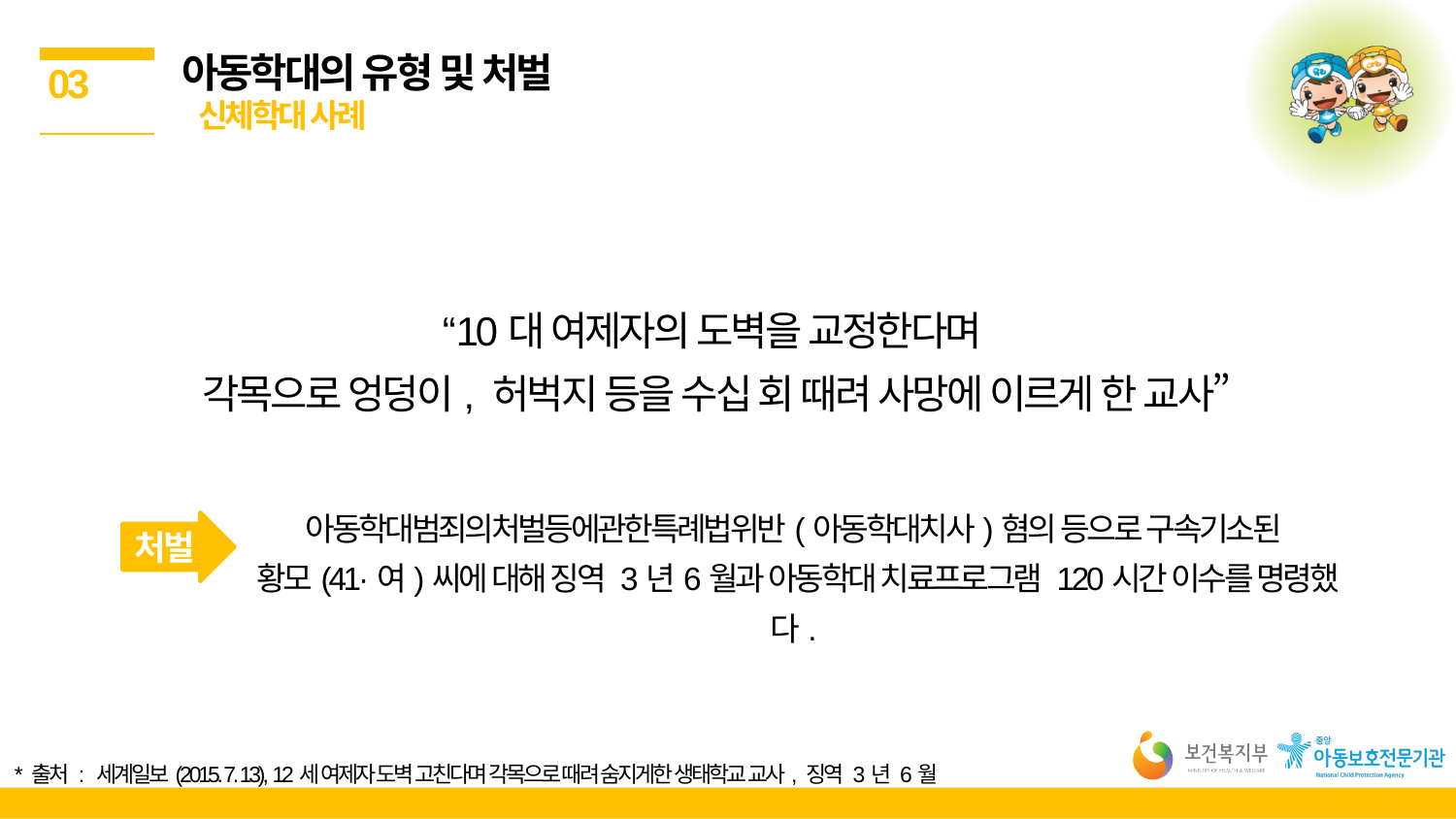

아동학대의 유형 및 처벌
 신체학대 사례
03
“10대 여제자의 도벽을 교정한다며
각목으로 엉덩이, 허벅지 등을 수십 회 때려 사망에 이르게 한 교사”
아동학대범죄의처벌등에관한특례법위반(아동학대치사)혐의 등으로 구속기소된
황모(41·여)씨에 대해 징역 3년6월과 아동학대 치료프로그램 120시간 이수를 명령했다.

처벌
* 출처 :  세계일보(2015. 7. 13), 12세 여제자 도벽 고친다며 각목으로 때려 숨지게한 생태학교 교사, 징역 3년 6월